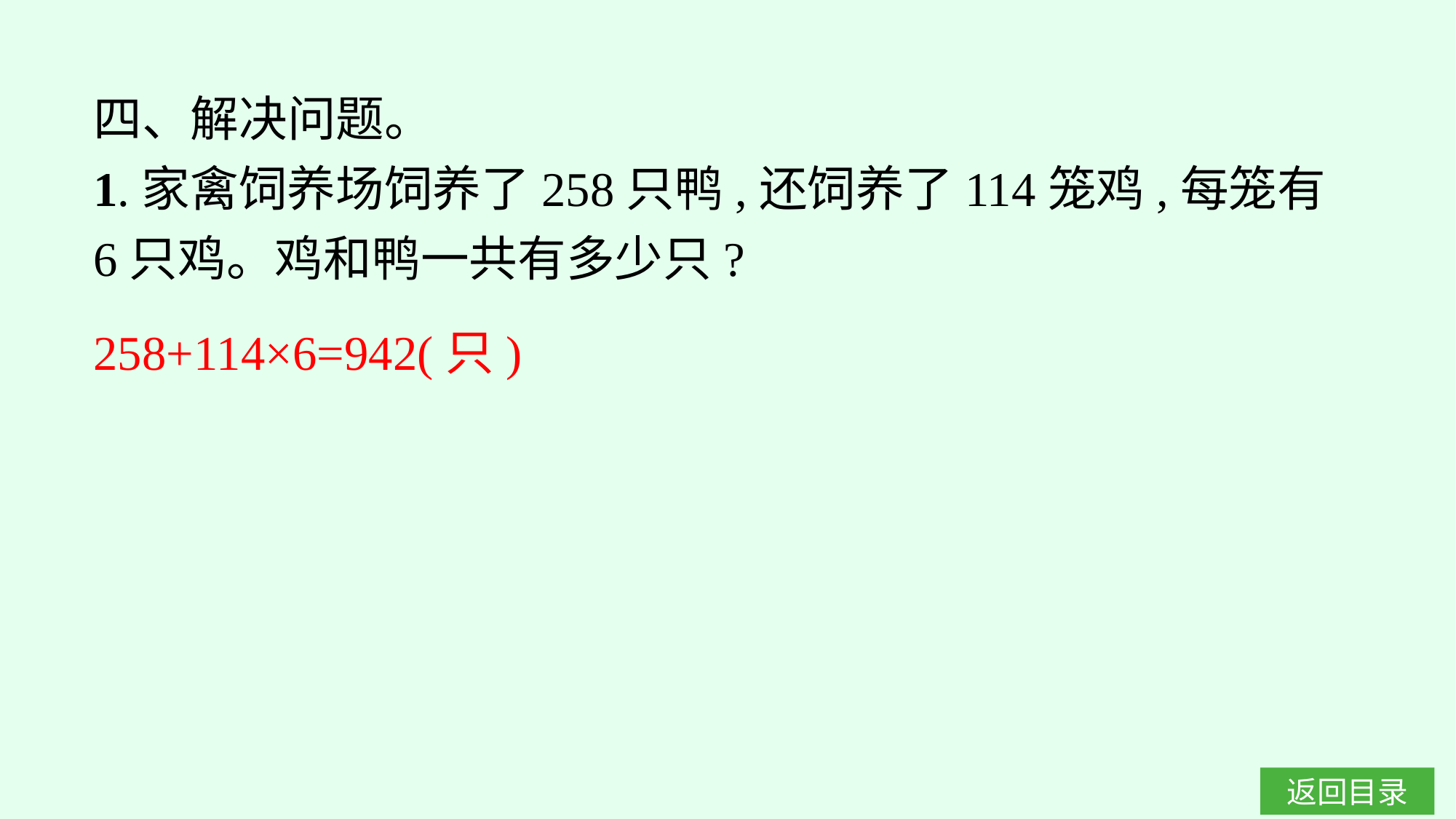

四、解决问题。
1.家禽饲养场饲养了258只鸭,还饲养了114笼鸡,每笼有6只鸡。鸡和鸭一共有多少只?
258+114×6=942(只)